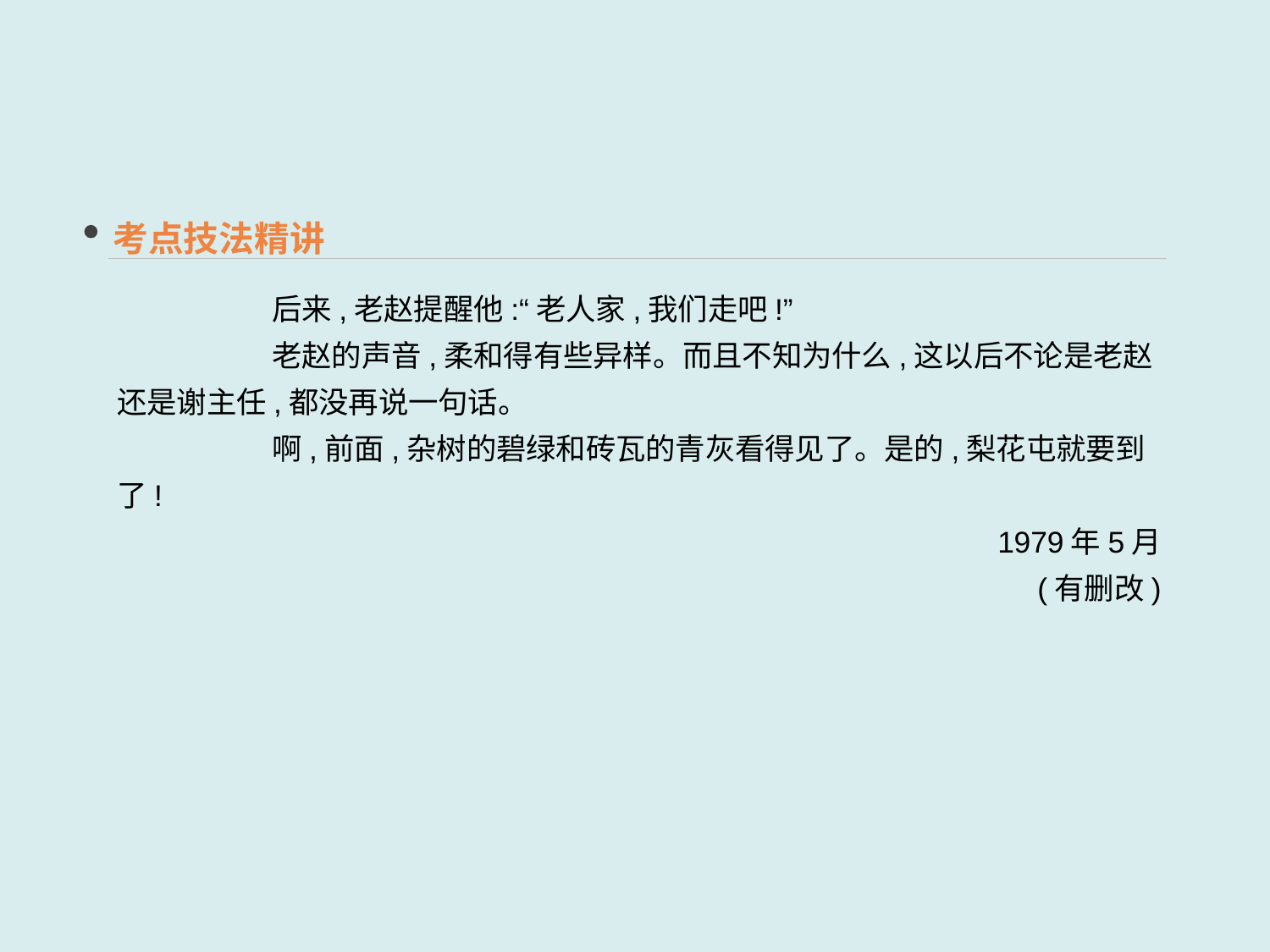

考点技法精讲

后来,老赵提醒他:“老人家,我们走吧!”
老赵的声音,柔和得有些异样。而且不知为什么,这以后不论是老赵还是谢主任,都没再说一句话。
啊,前面,杂树的碧绿和砖瓦的青灰看得见了。是的,梨花屯就要到了!
1979年5月
(有删改)